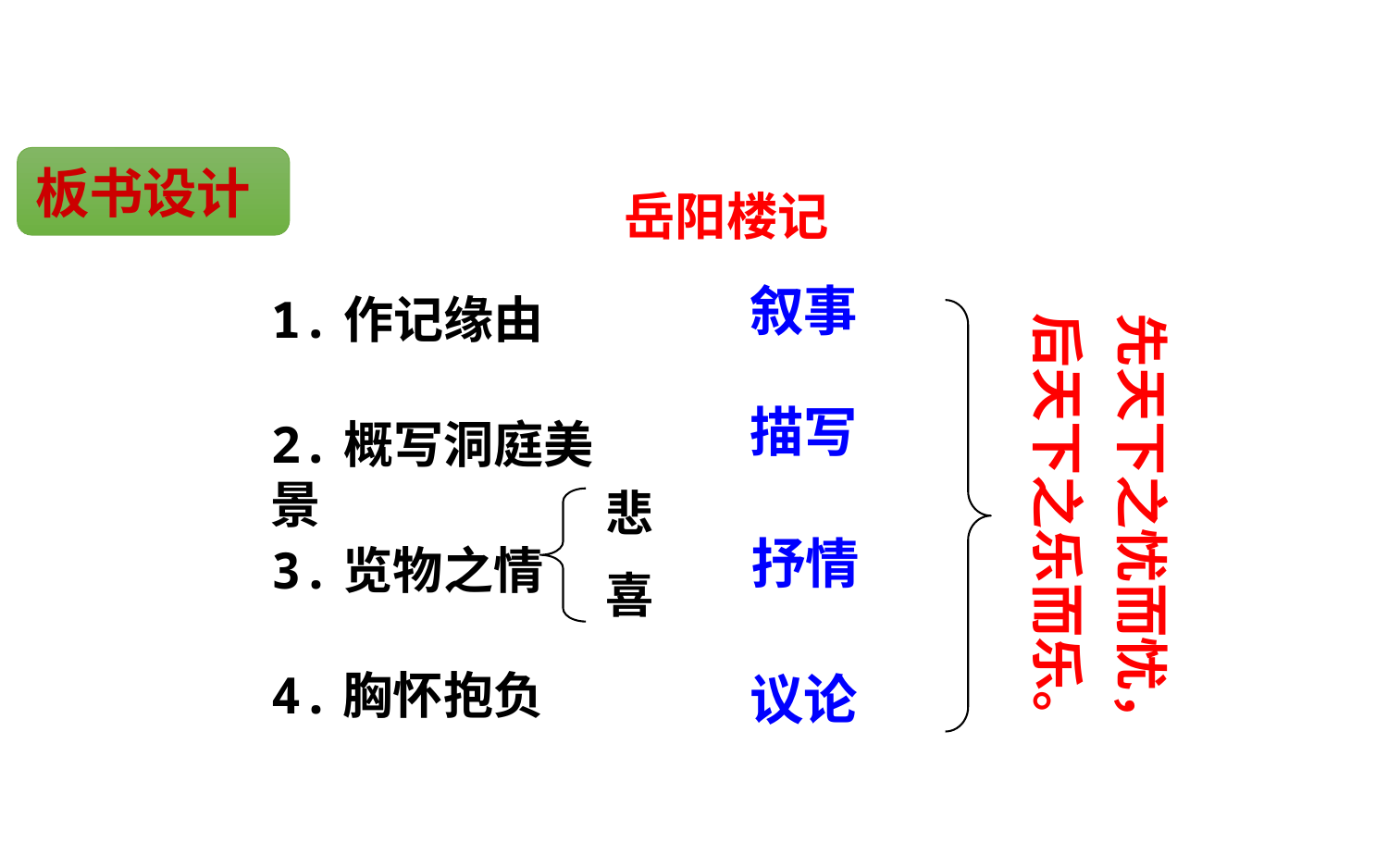

板书设计
岳阳楼记
叙事
1.作记缘由

先天下之忧而忧，
后天下之乐而乐。
描写
2.概写洞庭美景
悲
喜

抒情
3.览物之情
4.胸怀抱负
议论